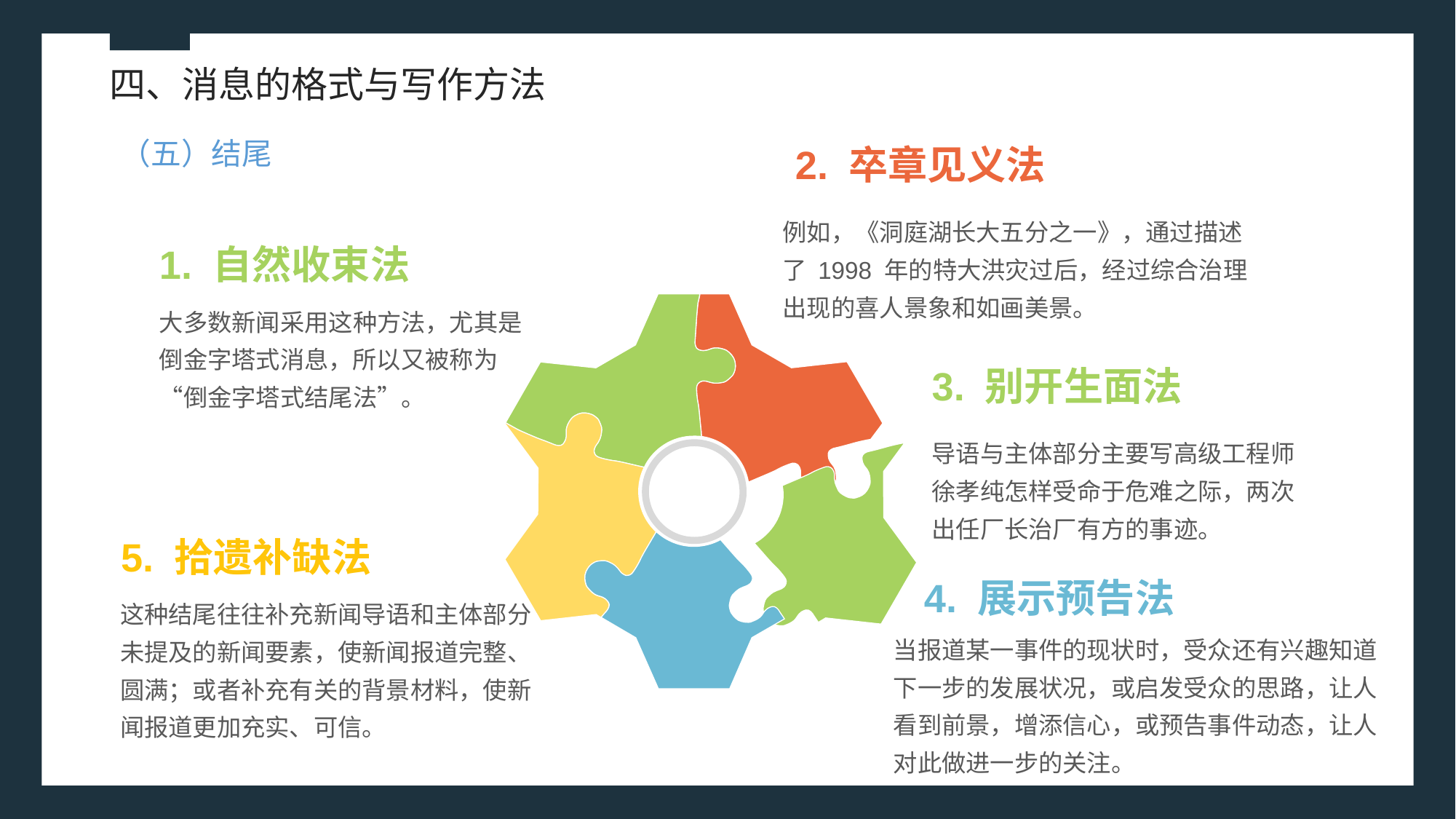

四、消息的格式与写作方法
2. 卒章见义法
（五）结尾
例如，《洞庭湖长大五分之一》，通过描述了 1998 年的特大洪灾过后，经过综合治理出现的喜人景象和如画美景。
1. 自然收束法
大多数新闻采用这种方法，尤其是倒金字塔式消息，所以又被称为“倒金字塔式结尾法”。

3. 别开生面法

导语与主体部分主要写高级工程师徐孝纯怎样受命于危难之际，两次出任厂长治厂有方的事迹。

5. 拾遗补缺法

4. 展示预告法
这种结尾往往补充新闻导语和主体部分未提及的新闻要素，使新闻报道完整、圆满；或者补充有关的背景材料，使新闻报道更加充实、可信。
当报道某一事件的现状时，受众还有兴趣知道下一步的发展状况，或启发受众的思路，让人看到前景，增添信心，或预告事件动态，让人对此做进一步的关注。